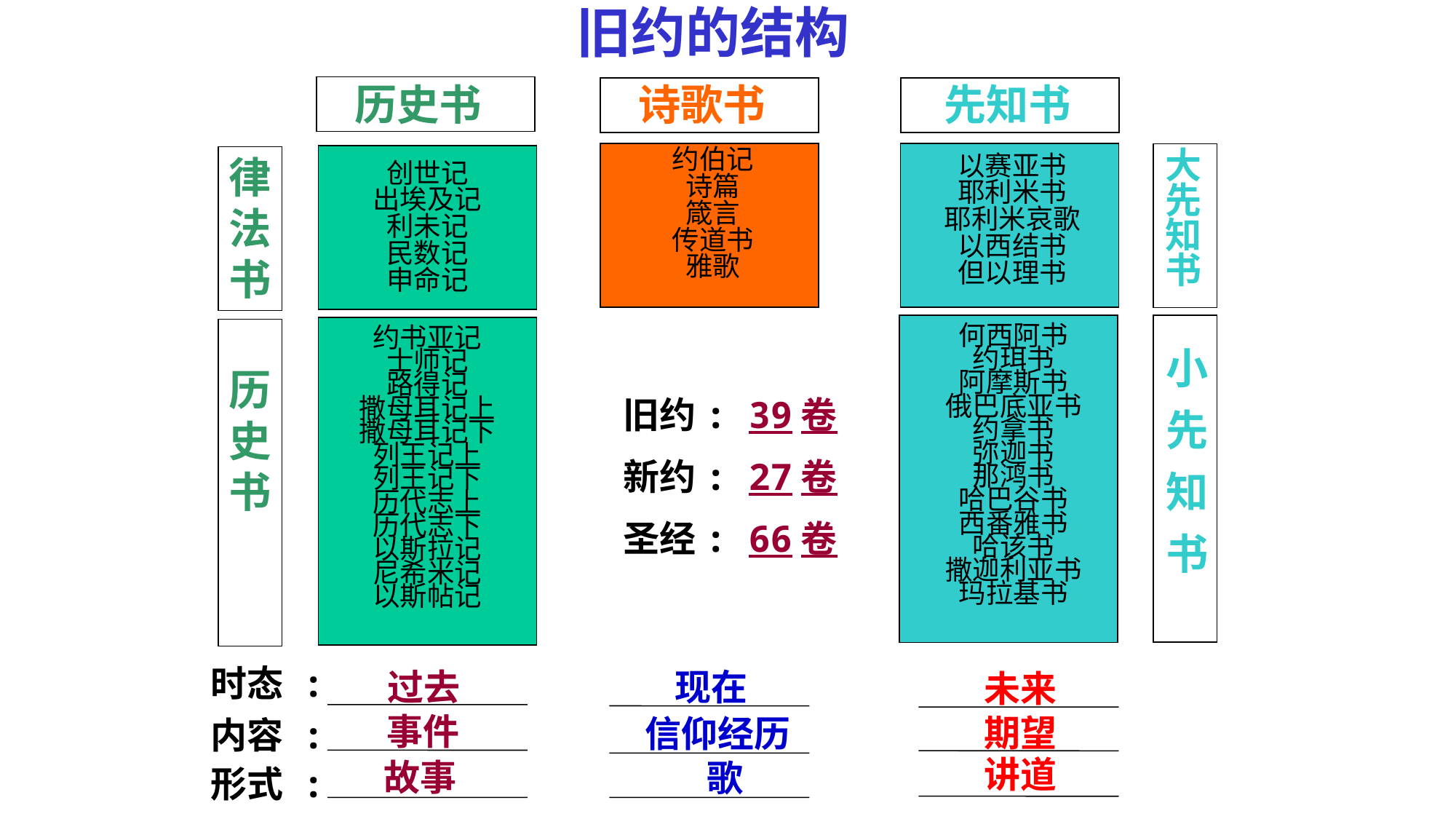

旧约的结构
历史书
诗歌书
先知书

律法书

大先知书

约伯记
诗篇
箴言
传道书
雅歌
以赛亚书
耶利米书
耶利米哀歌
以西结书
但以理书

创世记
出埃及记
利未记
民数记
申命记

何西阿书
约珥书
阿摩斯书
俄巴底亚书
约拿书
弥迦书
那鸿书
哈巴谷书
西番雅书
哈该书
撒迦利亚书
玛拉基书
约书亚记
士师记
路得记
撒母耳记上
撒母耳记下
列王记上
列王记下
历代志上
历代志下
以斯拉记
尼希米记
以斯帖记
小
先
知
书
历史书

旧约: 39卷
新约: 27卷
圣经: 66卷
时态 :
过去
现在
未来
事件

期望

  信仰经历
内容 :

讲道
 故事
歌

形式 :